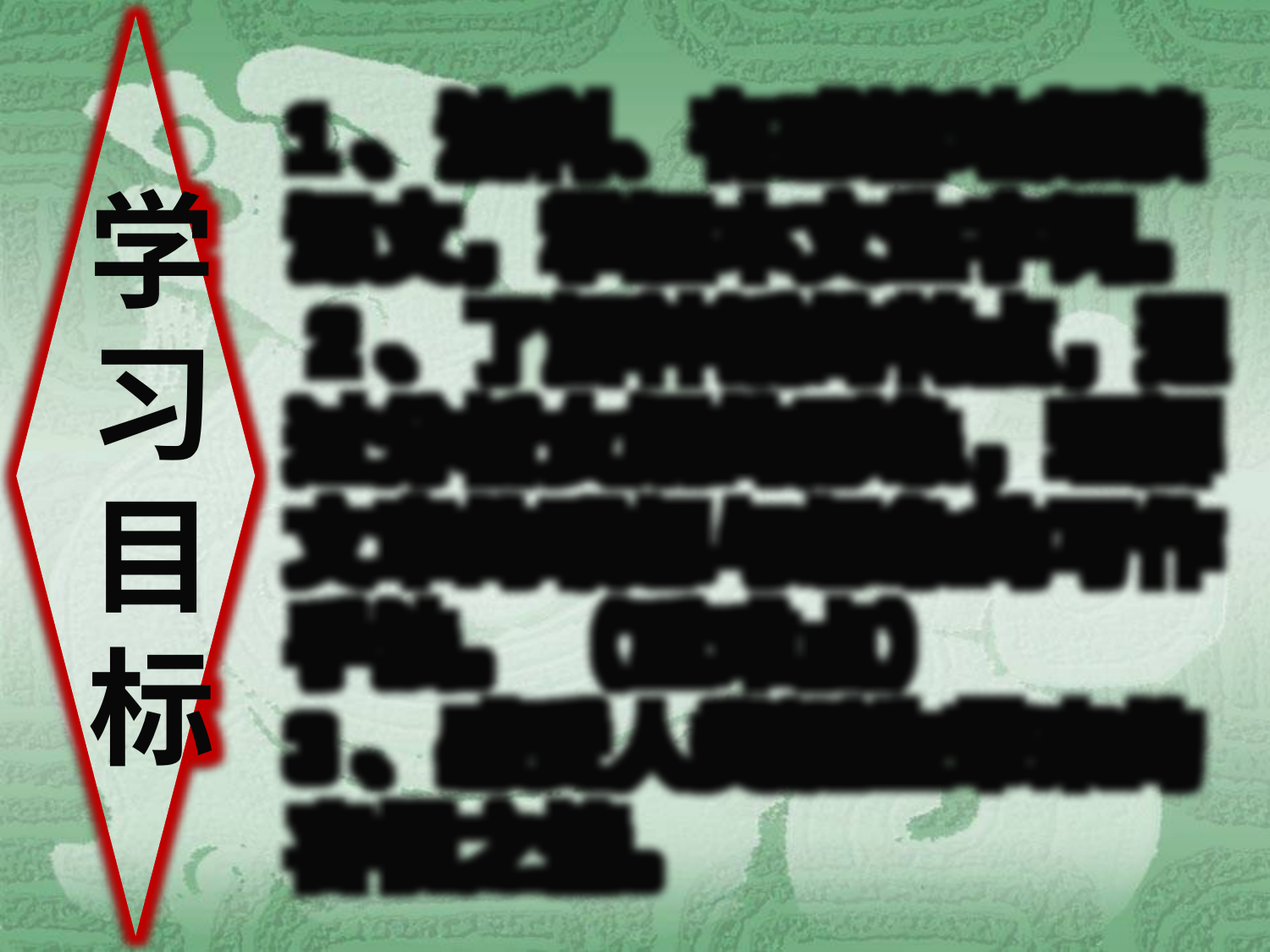

1、流利、有感情地朗读课文，掌握本文生字词。
 2、了解神话的特点，通过分析女娲的形象，理解文章的联想与想象的写作手法。（重难点）
3、感受人类诞生带来的喜悦之情。
学习目标